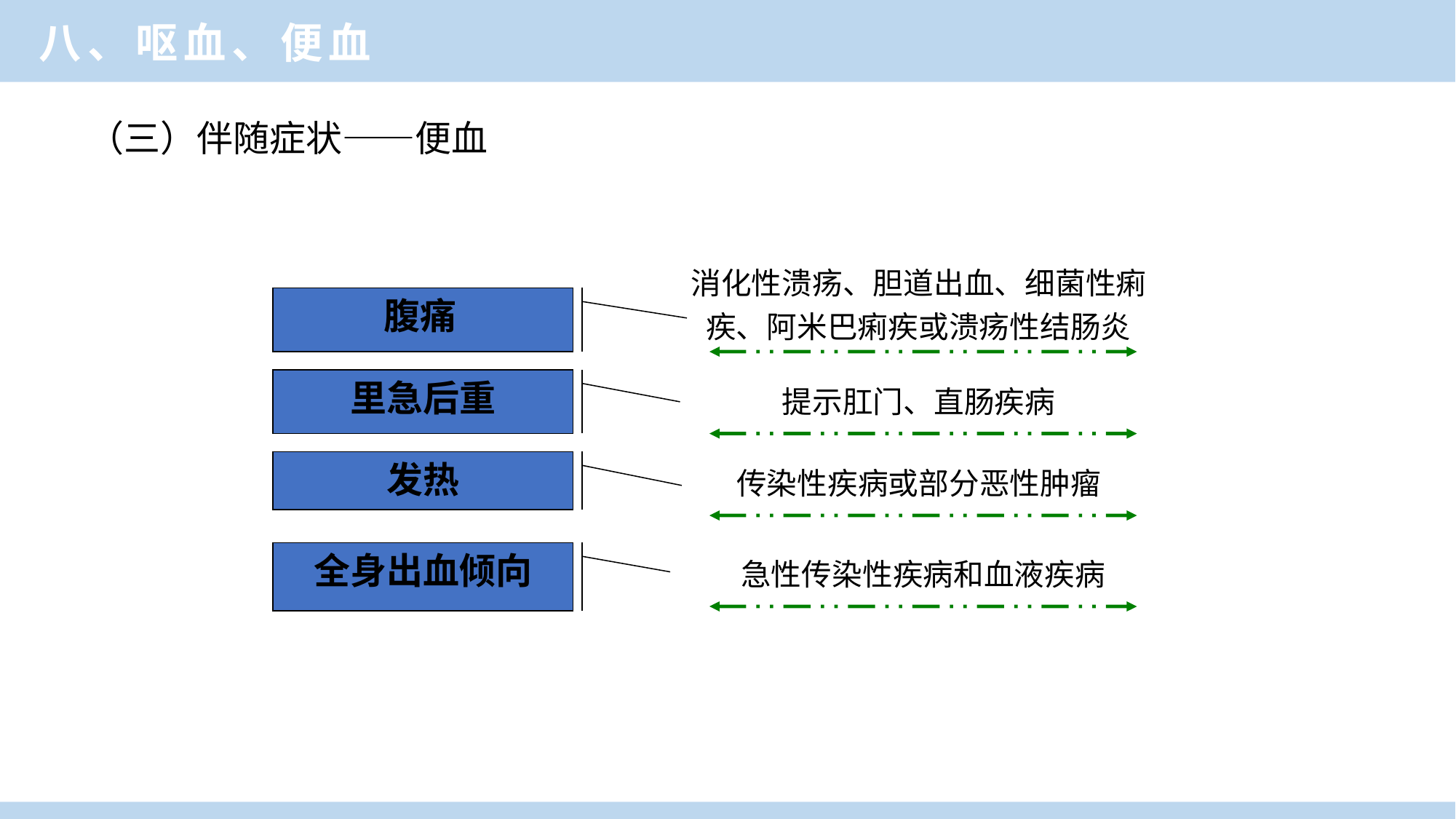

八、呕血、便血
（三）伴随症状——便血
消化性溃疡、胆道出血、细菌性痢疾、阿米巴痢疾或溃疡性结肠炎
腹痛

里急后重
提示肛门、直肠疾病

发热
传染性疾病或部分恶性肿瘤

全身出血倾向
急性传染性疾病和血液疾病